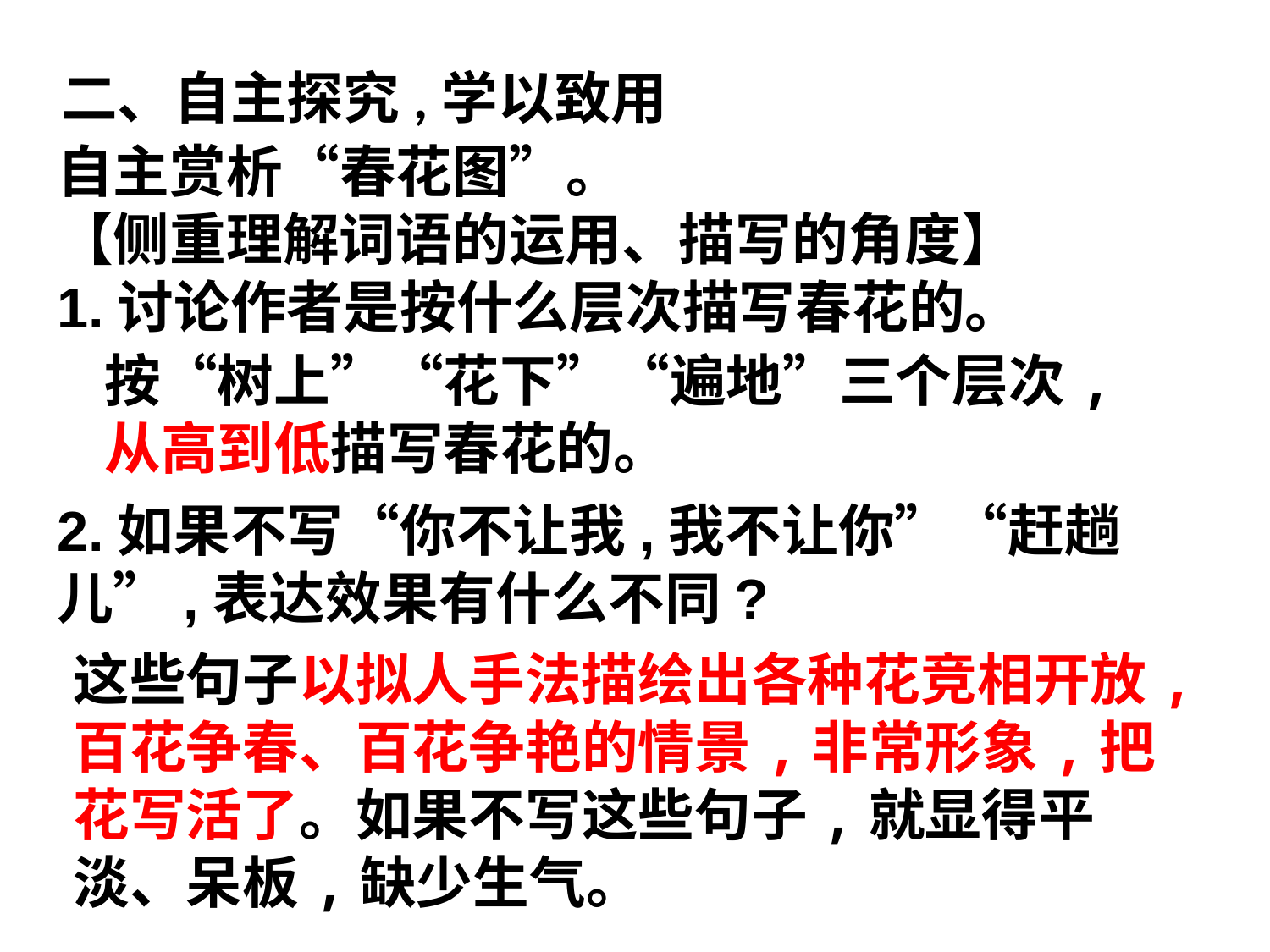

二、自主探究,学以致用
自主赏析“春花图”。
【侧重理解词语的运用、描写的角度】
1.讨论作者是按什么层次描写春花的。
按“树上”“花下”“遍地”三个层次,从高到低描写春花的。
2.如果不写“你不让我,我不让你”“赶趟儿”,表达效果有什么不同?
这些句子以拟人手法描绘出各种花竞相开放,百花争春、百花争艳的情景,非常形象,把花写活了。如果不写这些句子,就显得平淡、呆板,缺少生气。